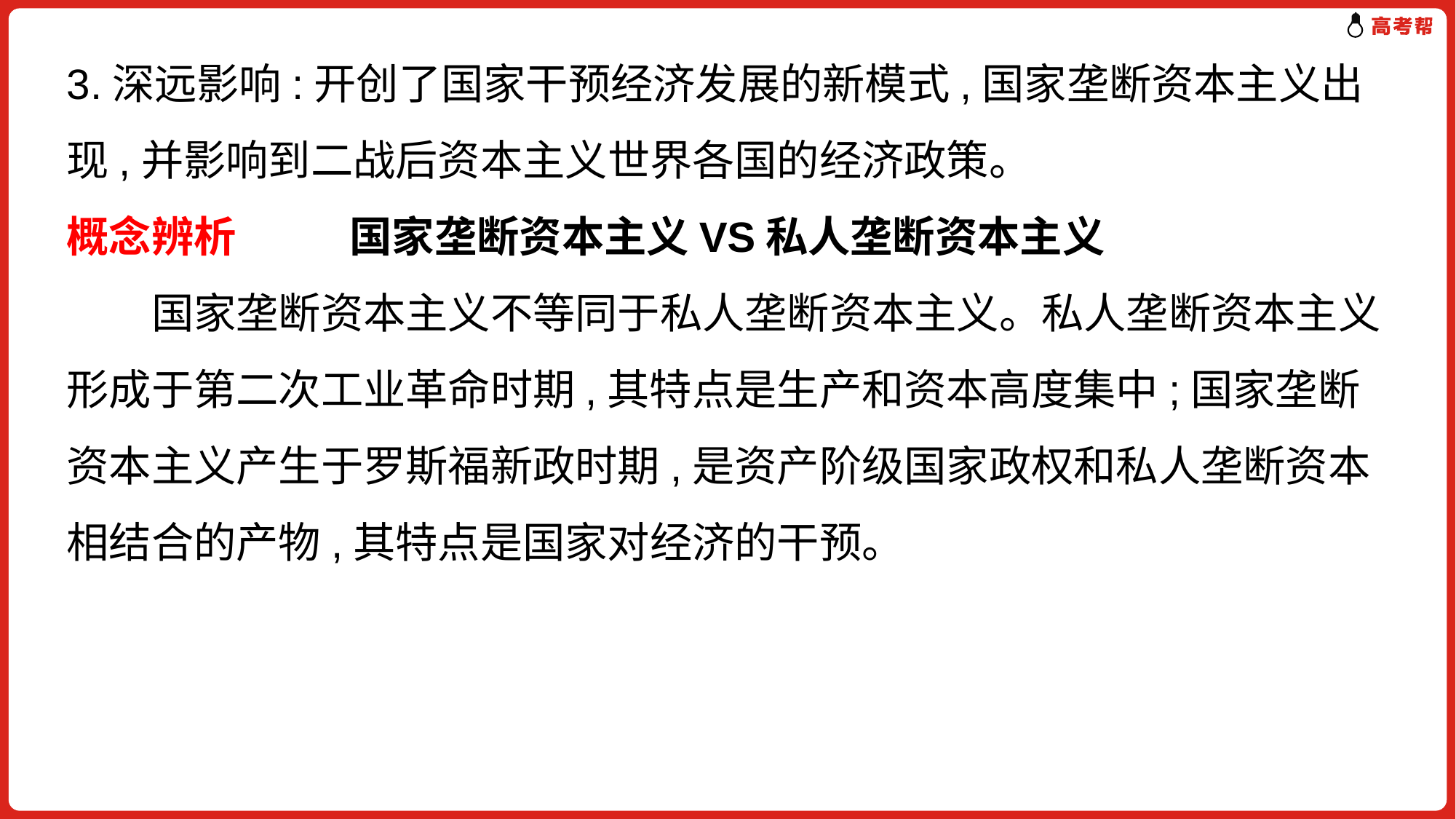

3.深远影响:开创了国家干预经济发展的新模式,国家垄断资本主义出现,并影响到二战后资本主义世界各国的经济政策。
概念辨析　　   国家垄断资本主义VS私人垄断资本主义
　　国家垄断资本主义不等同于私人垄断资本主义。私人垄断资本主义形成于第二次工业革命时期,其特点是生产和资本高度集中;国家垄断资本主义产生于罗斯福新政时期,是资产阶级国家政权和私人垄断资本相结合的产物,其特点是国家对经济的干预。